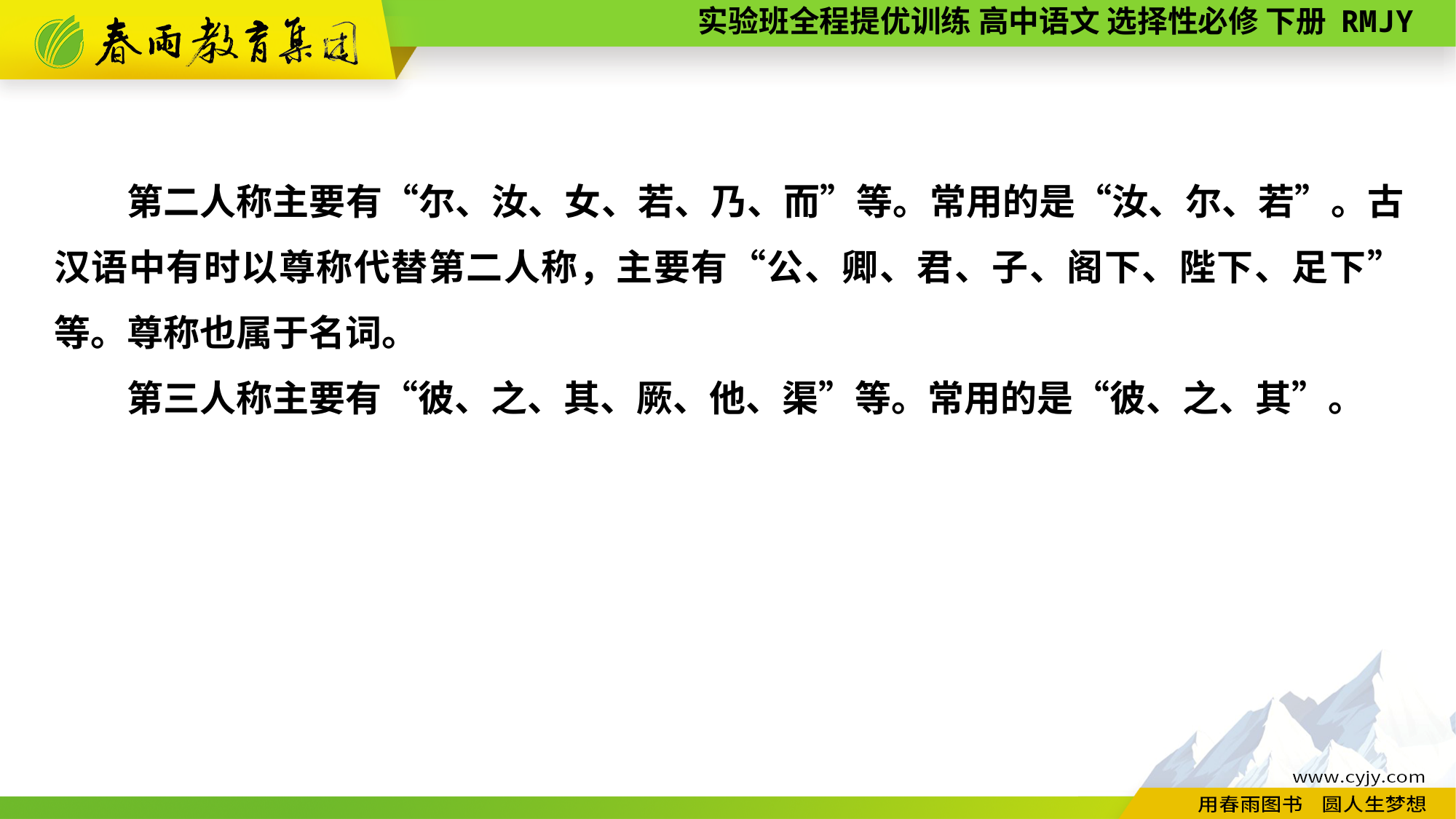

第二人称主要有“尔、汝、女、若、乃、而”等。常用的是“汝、尔、若”。古汉语中有时以尊称代替第二人称，主要有“公、卿、君、子、阁下、陛下、足下”等。尊称也属于名词。
第三人称主要有“彼、之、其、厥、他、渠”等。常用的是“彼、之、其”。